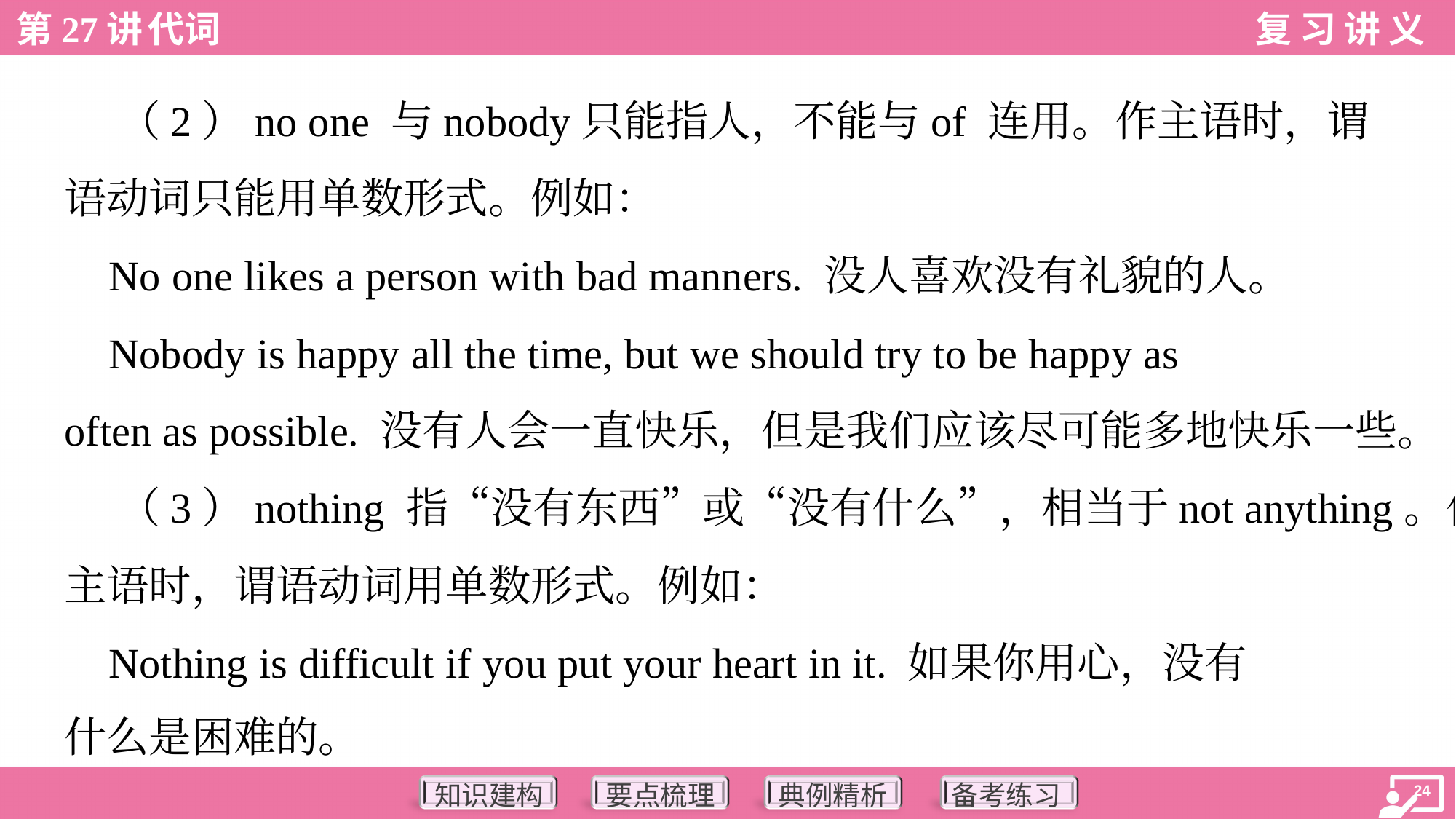

（2）no one 与nobody只能指人，不能与of 连用。作主语时，谓
语动词只能用单数形式。例如：
    No one likes a person with bad manners. 没人喜欢没有礼貌的人。
    Nobody is happy all the time, but we should try to be happy as
often as possible. 没有人会一直快乐，但是我们应该尽可能多地快乐一些。
    （3）nothing 指“没有东西”或“没有什么”，相当于not anything。作
主语时，谓语动词用单数形式。例如：
    Nothing is difficult if you put your heart in it. 如果你用心，没有
什么是困难的。